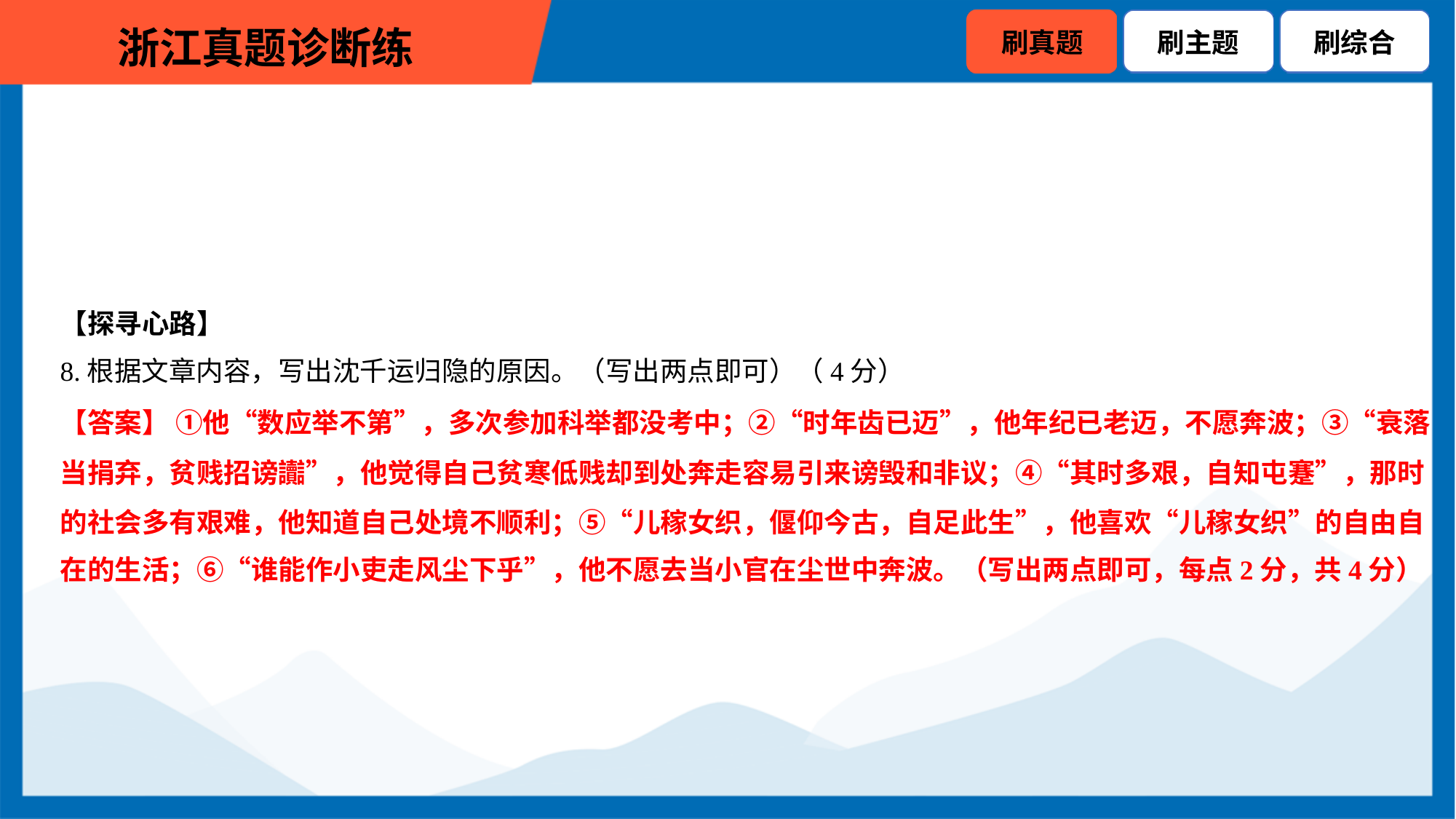

【探寻心路】
8.根据文章内容，写出沈千运归隐的原因。（写出两点即可）（4分）
【答案】 ①他“数应举不第”，多次参加科举都没考中；②“时年齿已迈”，他年纪已老迈，不愿奔波；③“衰落
当捐弃，贫贱招谤讟”，他觉得自己贫寒低贱却到处奔走容易引来谤毁和非议；④“其时多艰，自知屯蹇”，那时
的社会多有艰难，他知道自己处境不顺利；⑤“儿稼女织，偃仰今古，自足此生”，他喜欢“儿稼女织”的自由自
在的生活；⑥“谁能作小吏走风尘下乎”，他不愿去当小官在尘世中奔波。（写出两点即可，每点2分，共4分）